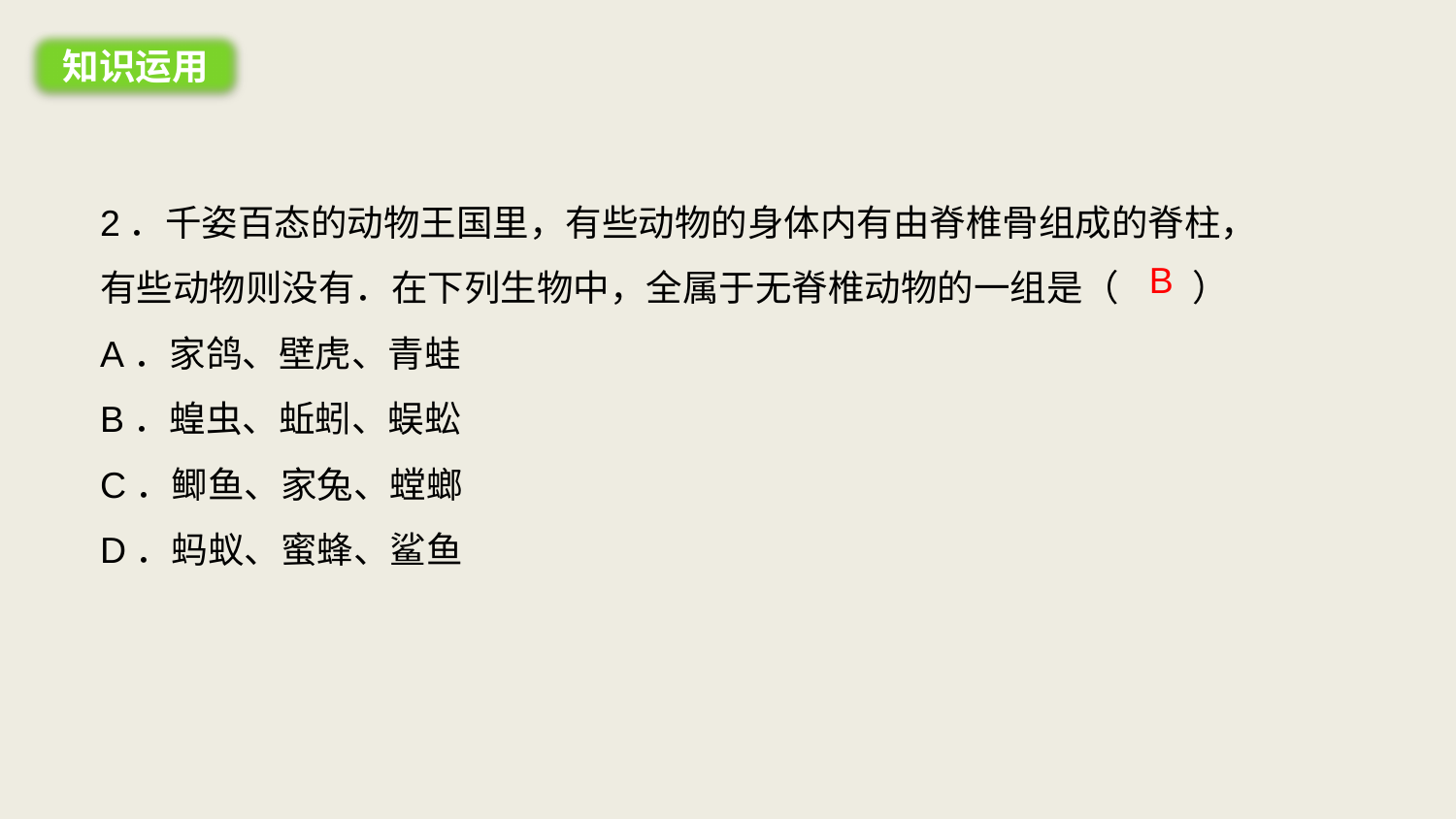

知识运用
2．千姿百态的动物王国里，有些动物的身体内有由脊椎骨组成的脊柱，有些动物则没有．在下列生物中，全属于无脊椎动物的一组是（　　）
A．家鸽、壁虎、青蛙
B．蝗虫、蚯蚓、蜈蚣
C．鲫鱼、家兔、螳螂
D．蚂蚁、蜜蜂、鲨鱼
B